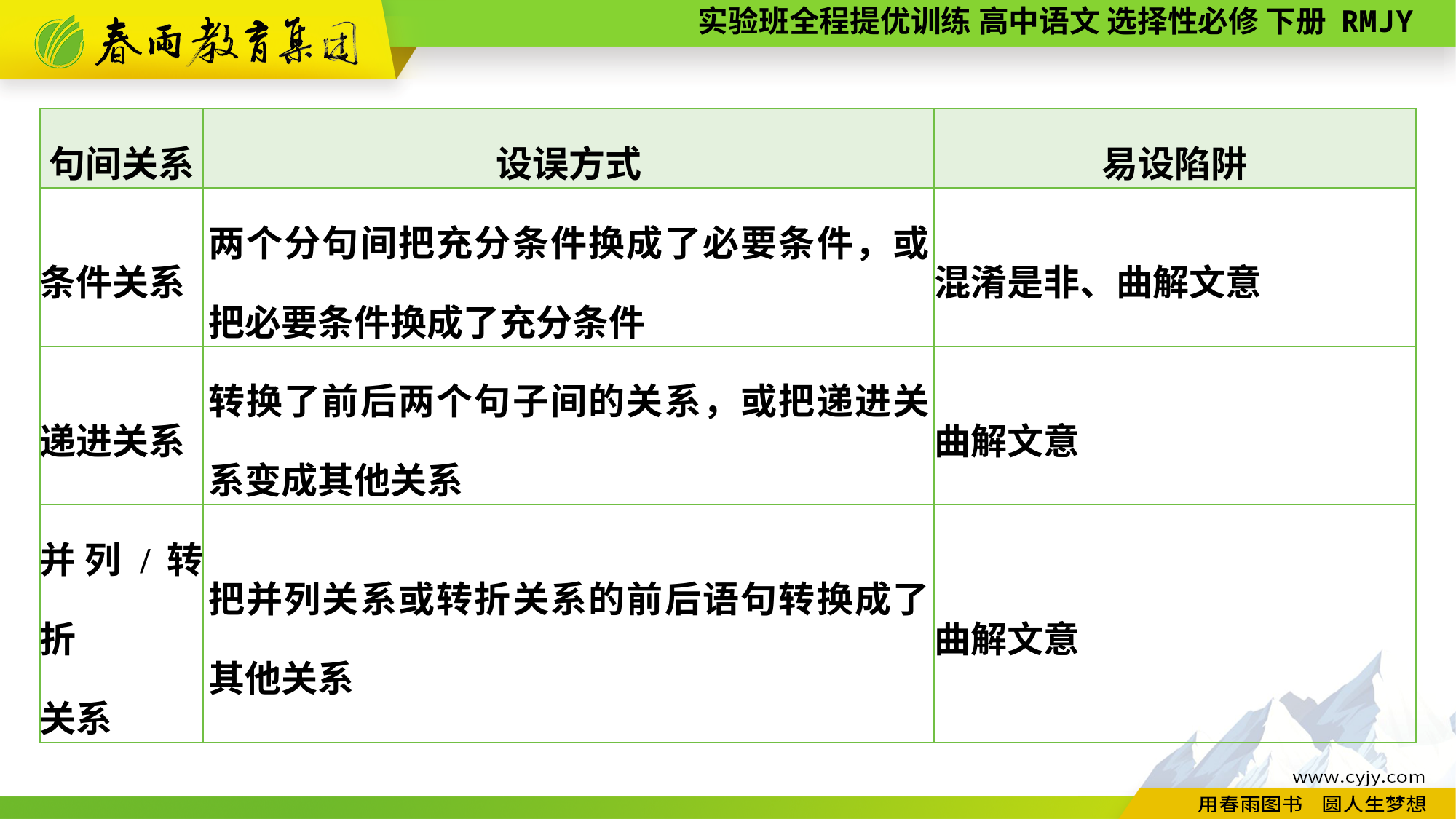

| 句间关系 | 设误方式 | 易设陷阱 |
| --- | --- | --- |
| 条件关系 | 两个分句间把充分条件换成了必要条件，或把必要条件换成了充分条件 | 混淆是非、曲解文意 |
| 递进关系 | 转换了前后两个句子间的关系，或把递进关系变成其他关系 | 曲解文意 |
| 并列/转折 关系 | 把并列关系或转折关系的前后语句转换成了其他关系 | 曲解文意 |